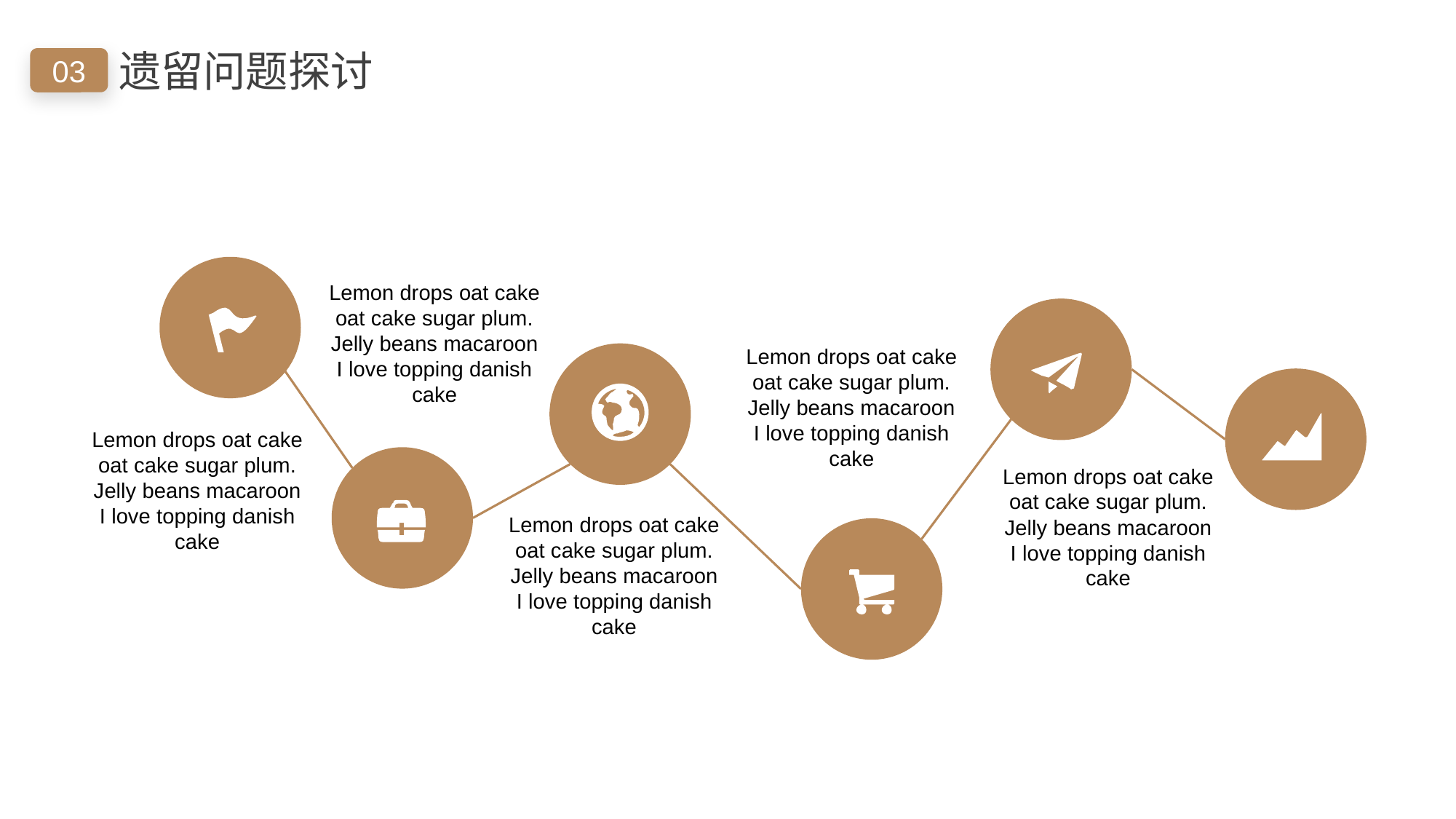

遗留问题探讨
03

Lemon drops oat cake oat cake sugar plum. Jelly beans macaroon I love topping danish cake
Lemon drops oat cake oat cake sugar plum. Jelly beans macaroon I love topping danish cake
Lemon drops oat cake oat cake sugar plum. Jelly beans macaroon I love topping danish cake
Lemon drops oat cake oat cake sugar plum. Jelly beans macaroon I love topping danish cake
Lemon drops oat cake oat cake sugar plum. Jelly beans macaroon I love topping danish cake